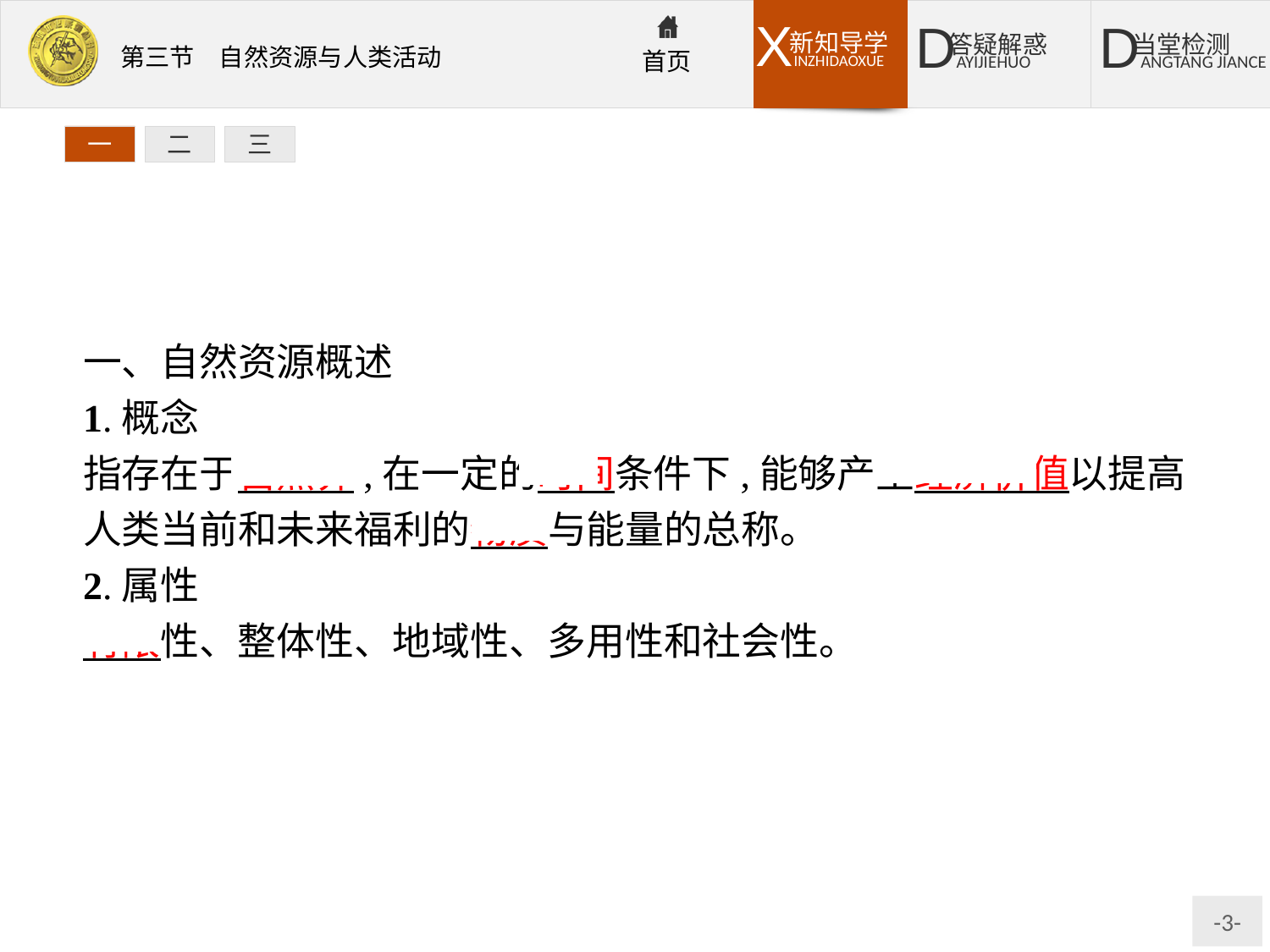

一
二
三
一、自然资源概述
1.概念
指存在于自然界,在一定的时间条件下,能够产生经济价值以提高人类当前和未来福利的物质与能量的总称。
2.属性
有限性、整体性、地域性、多用性和社会性。